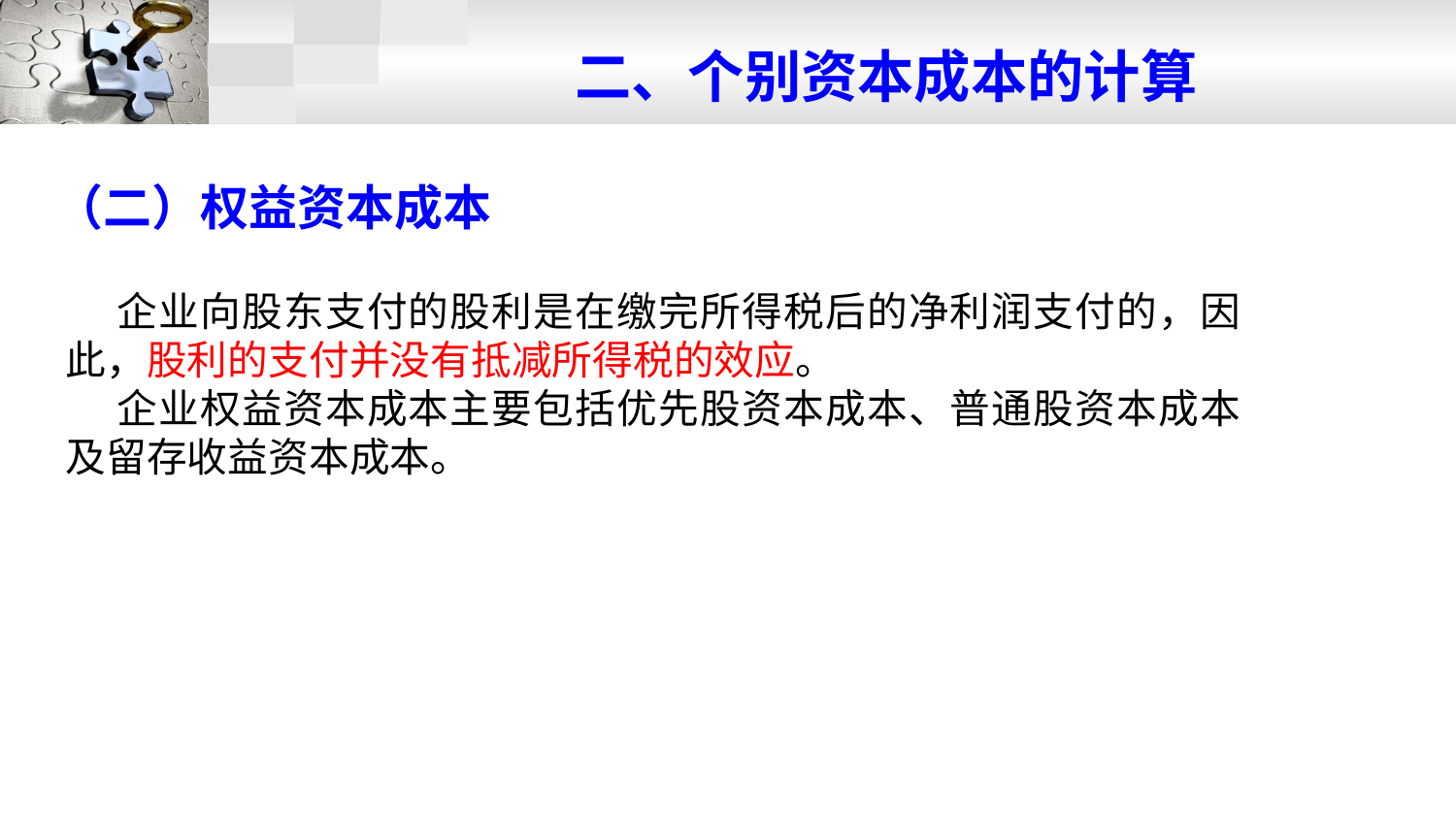

二、个别资本成本的计算
# （二）权益资本成本
    企业向股东支付的股利是在缴完所得税后的净利润支付的，因此，股利的支付并没有抵减所得税的效应。
    企业权益资本成本主要包括优先股资本成本、普通股资本成本及留存收益资本成本。